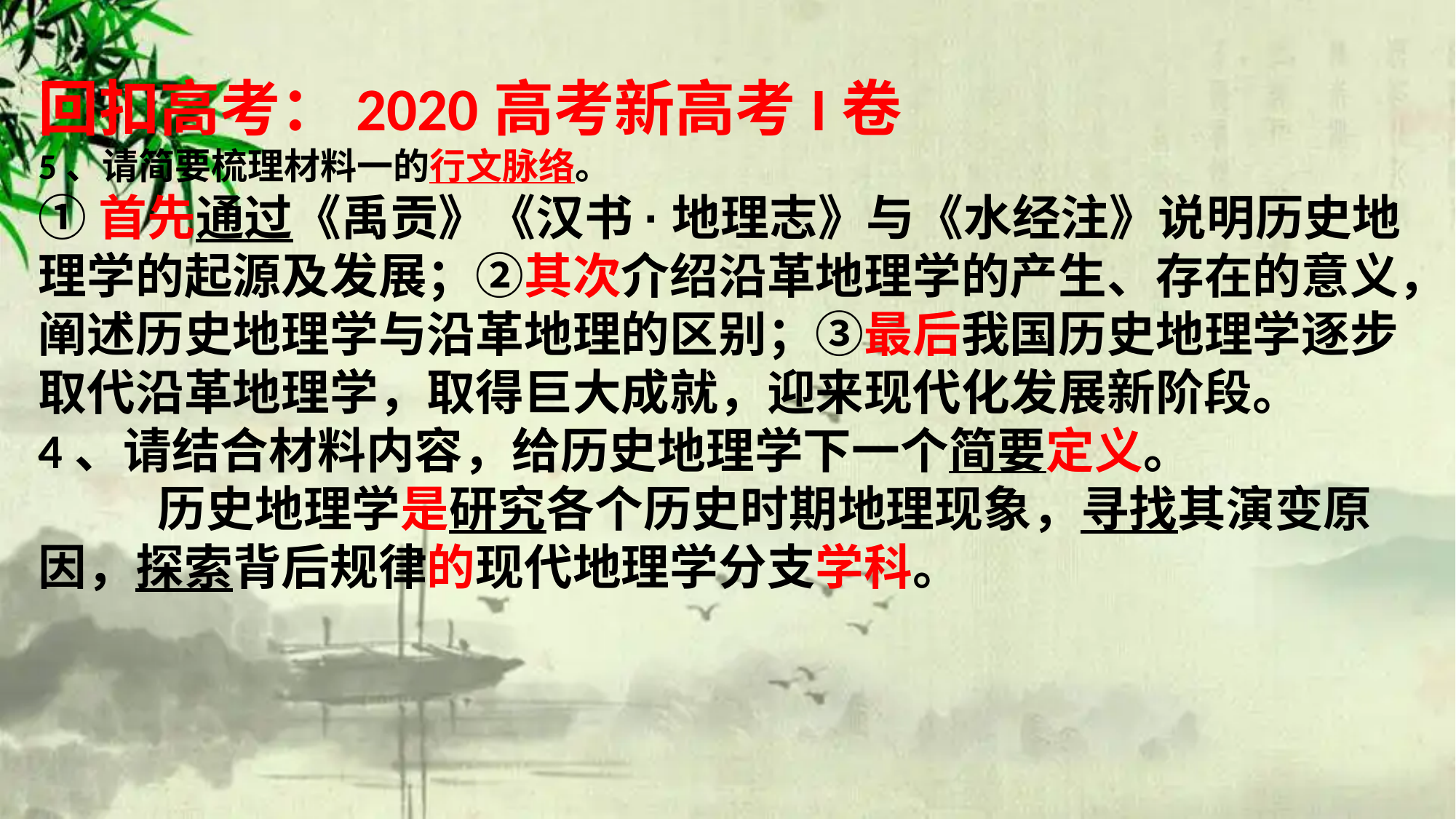

回扣高考：2020高考新高考I卷
5、请简要梳理材料一的行文脉络。
①首先通过《禹贡》《汉书·地理志》与《水经注》说明历史地理学的起源及发展；②其次介绍沿革地理学的产生、存在的意义，阐述历史地理学与沿革地理的区别；③最后我国历史地理学逐步取代沿革地理学，取得巨大成就，迎来现代化发展新阶段。
4、请结合材料内容，给历史地理学下一个简要定义。
        历史地理学是研究各个历史时期地理现象，寻找其演变原因，探索背后规律的现代地理学分支学科。